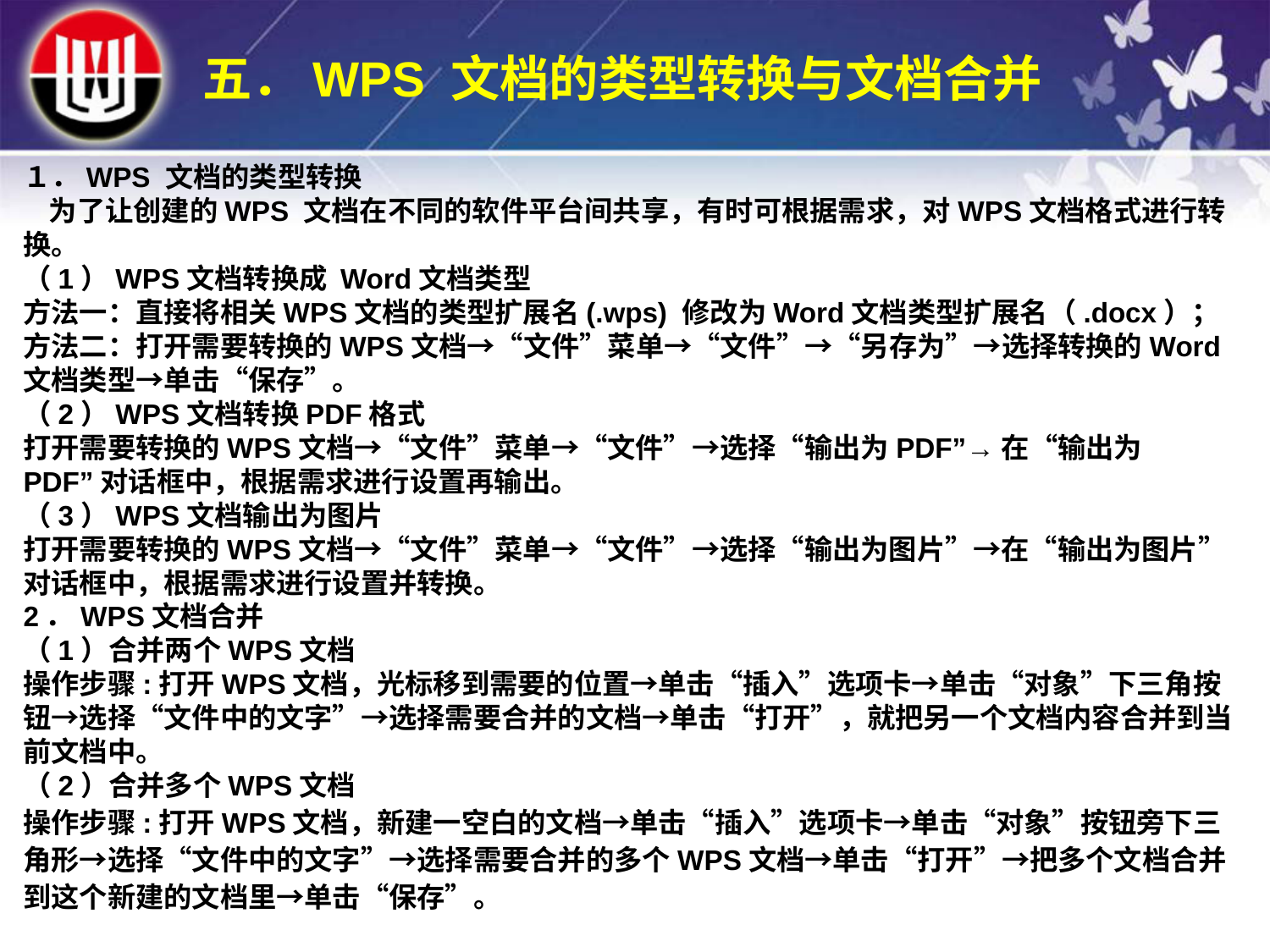

五．WPS 文档的类型转换与文档合并
１．WPS 文档的类型转换   为了让创建的WPS 文档在不同的软件平台间共享，有时可根据需求，对WPS文档格式进行转换。（1）WPS文档转换成 Word文档类型方法一：直接将相关WPS文档的类型扩展名(.wps) 修改为Word文档类型扩展名（.docx）；方法二：打开需要转换的WPS文档→“文件”菜单→“文件”→“另存为”→选择转换的Word文档类型→单击“保存”。（2）WPS文档转换PDF格式打开需要转换的WPS文档→“文件”菜单→“文件”→选择“输出为PDF”→在“输出为PDF”对话框中，根据需求进行设置再输出。（3）WPS文档输出为图片打开需要转换的WPS文档→“文件”菜单→“文件”→选择“输出为图片”→在“输出为图片”对话框中，根据需求进行设置并转换。2．WPS文档合并（1）合并两个WPS文档操作步骤:打开WPS文档，光标移到需要的位置→单击“插入”选项卡→单击“对象”下三角按钮→选择“文件中的文字”→选择需要合并的文档→单击“打开”，就把另一个文档内容合并到当前文档中。（2）合并多个WPS文档操作步骤:打开WPS文档，新建一空白的文档→单击“插入”选项卡→单击“对象”按钮旁下三角形→选择“文件中的文字”→选择需要合并的多个WPS文档→单击“打开”→把多个文档合并到这个新建的文档里→单击“保存”。